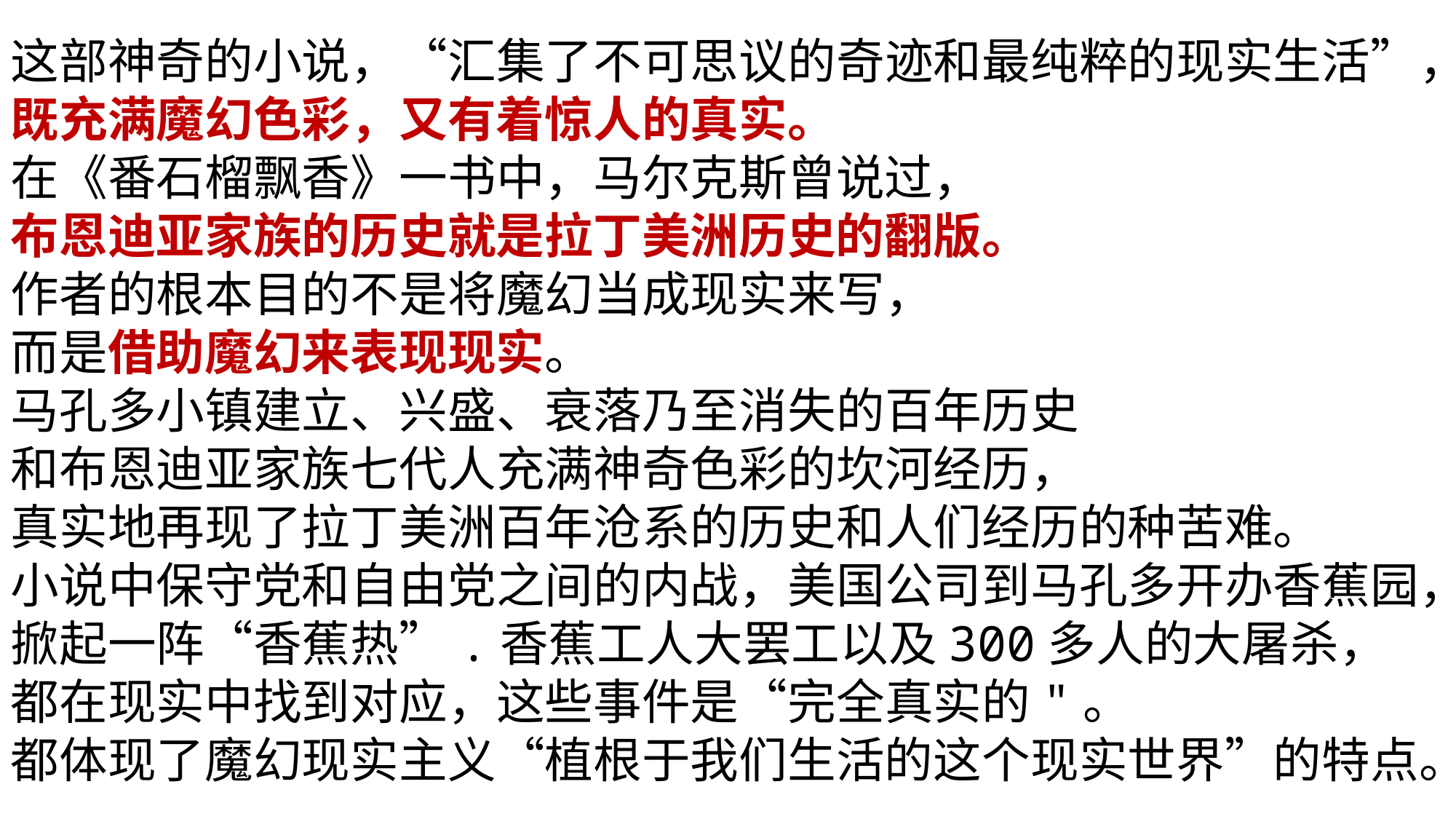

这部神奇的小说，“汇集了不可思议的奇迹和最纯粹的现实生活”，既充满魔幻色彩，又有着惊人的真实。
在《番石榴飘香》一书中，马尔克斯曾说过，
布恩迪亚家族的历史就是拉丁美洲历史的翻版。
作者的根本目的不是将魔幻当成现实来写，
而是借助魔幻来表现现实。
马孔多小镇建立、兴盛、衰落乃至消失的百年历史
和布恩迪亚家族七代人充满神奇色彩的坎河经历，
真实地再现了拉丁美洲百年沧系的历史和人们经历的种苦难。
小说中保守党和自由党之间的内战，美国公司到马孔多开办香蕉园，掀起一阵“香蕉热”.香蕉工人大罢工以及300多人的大屠杀，都在现实中找到对应，这些事件是“完全真实的"。
都体现了魔幻现实主义“植根于我们生活的这个现实世界”的特点。